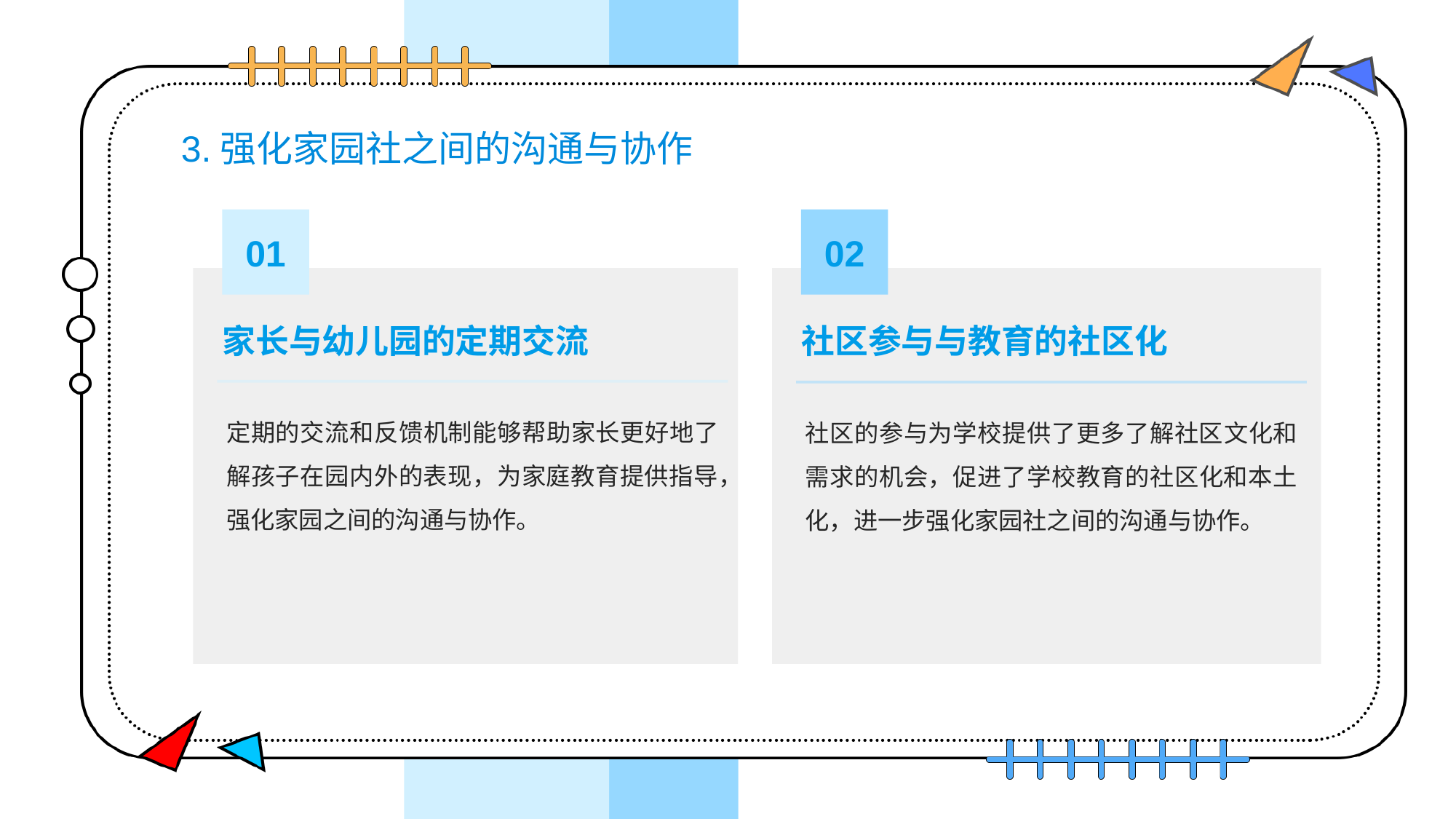

# 3.强化家园社之间的沟通与协作
01
02

家长与幼儿园的定期交流
社区参与与教育的社区化
定期的交流和反馈机制能够帮助家长更好地了解孩子在园内外的表现，为家庭教育提供指导，强化家园之间的沟通与协作。
社区的参与为学校提供了更多了解社区文化和需求的机会，促进了学校教育的社区化和本土化，进一步强化家园社之间的沟通与协作。